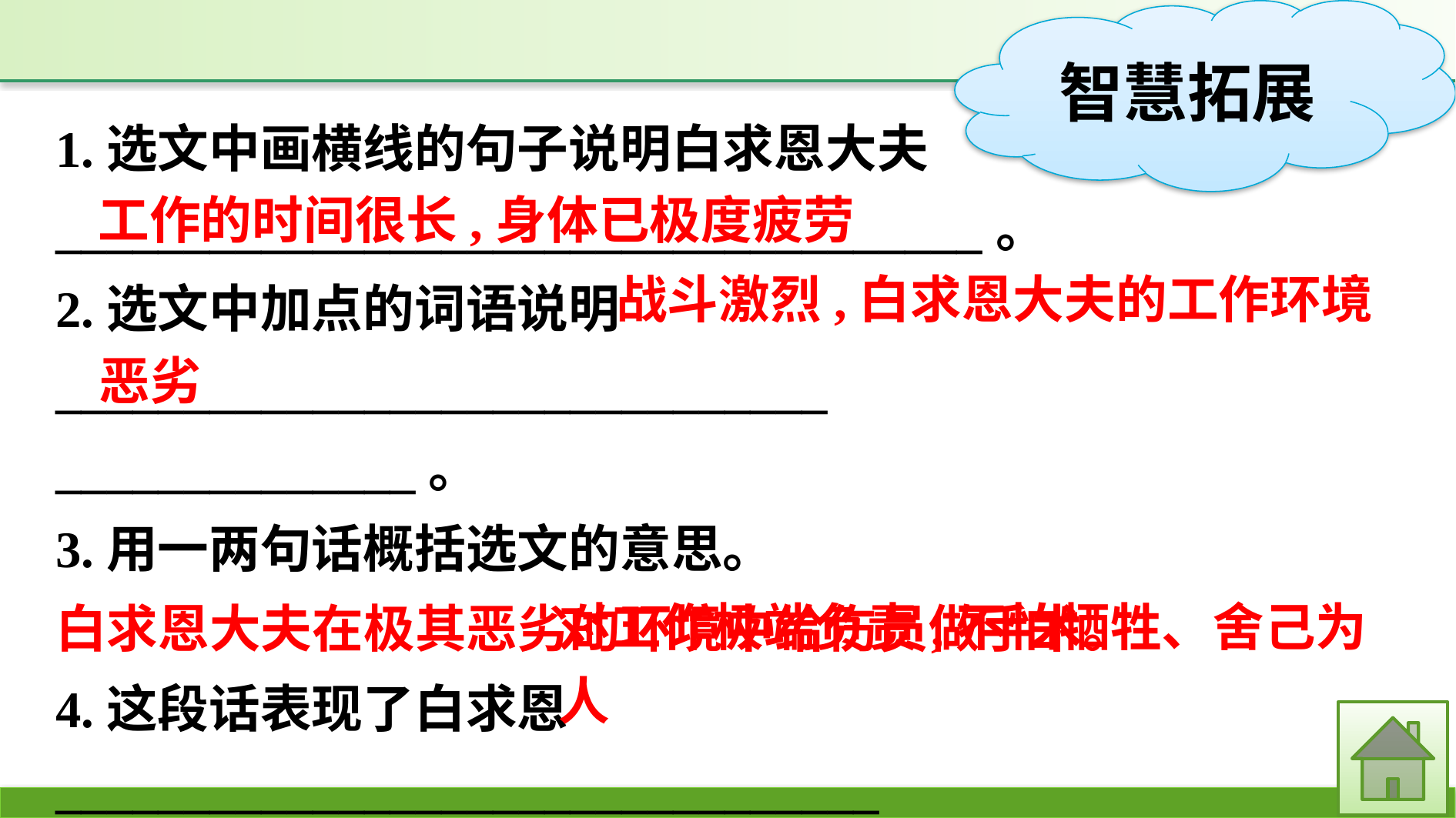

1.选文中画横线的句子说明白求恩大夫____________________________________。
2.选文中加点的词语说明______________________________
______________。
3.用一两句话概括选文的意思。
白求恩大夫在极其恶劣的环境中给伤员做手术。
4.这段话表现了白求恩________________________________
的高贵品质。
工作的时间很长,身体已极度疲劳
战斗激烈,白求恩大夫的工作环境
恶劣
对工作极端负责,不怕牺牲、舍己为人